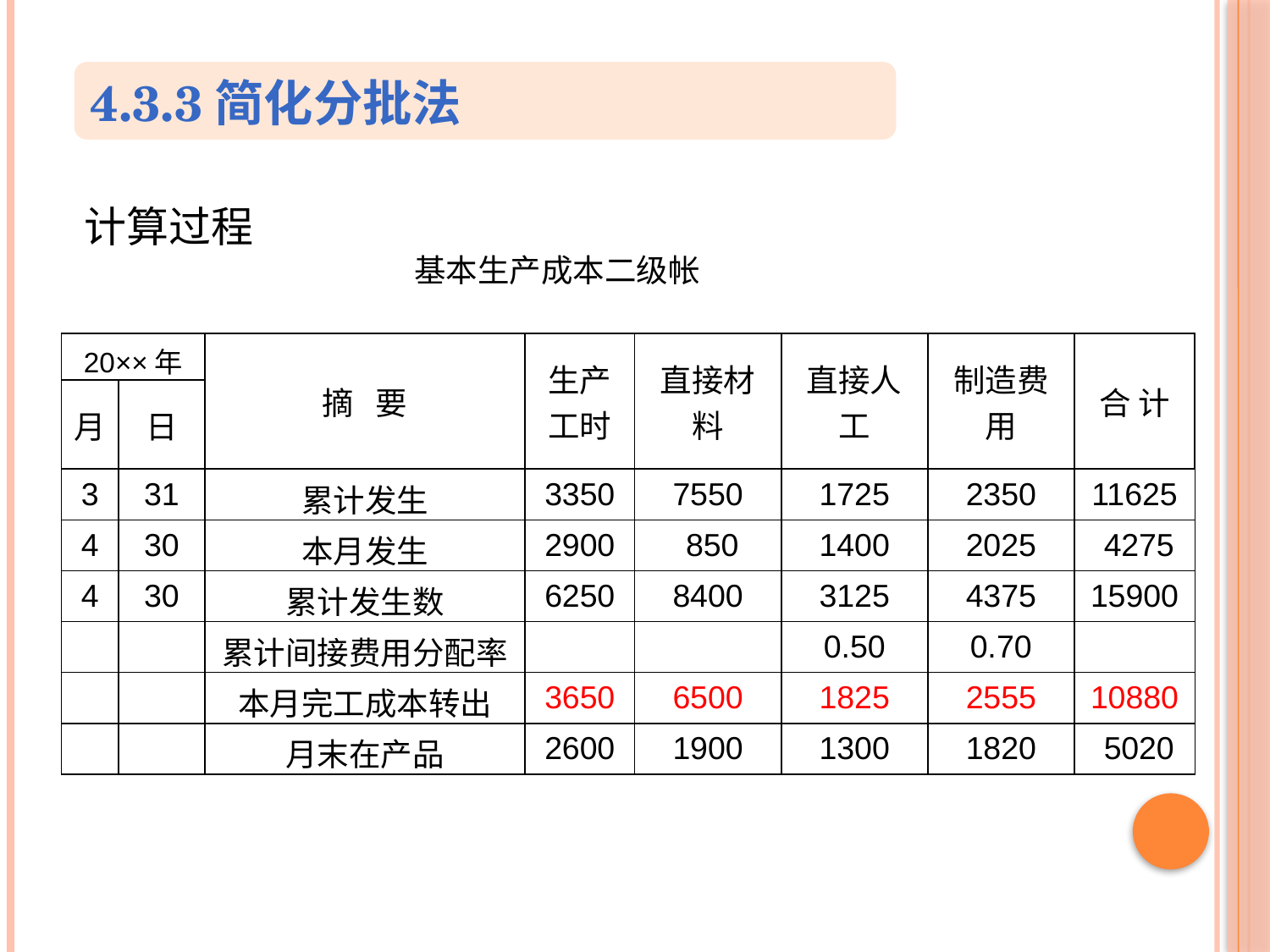

4.3.3简化分批法
计算过程
基本生产成本二级帐
| 20××年 |  | 摘 要 | 生产工时 | 直接材料 | 直接人工 | 制造费用 | 合 计 |
| --- | --- | --- | --- | --- | --- | --- | --- |
| 月 | 日 |  |  |  |  |  |  |
| 3 | 31 | 累计发生 | 3350 | 7550 | 1725 | 2350 | 11625 |
| 4 | 30 | 本月发生 | 2900 | 850 | 1400 | 2025 | 4275 |
| 4 | 30 | 累计发生数 | 6250 | 8400 | 3125 | 4375 | 15900 |
|  |  | 累计间接费用分配率 |  |  | 0.50 | 0.70 |  |
|  |  | 本月完工成本转出 | 3650 | 6500 | 1825 | 2555 | 10880 |
|  |  | 月末在产品 | 2600 | 1900 | 1300 | 1820 | 5020 |